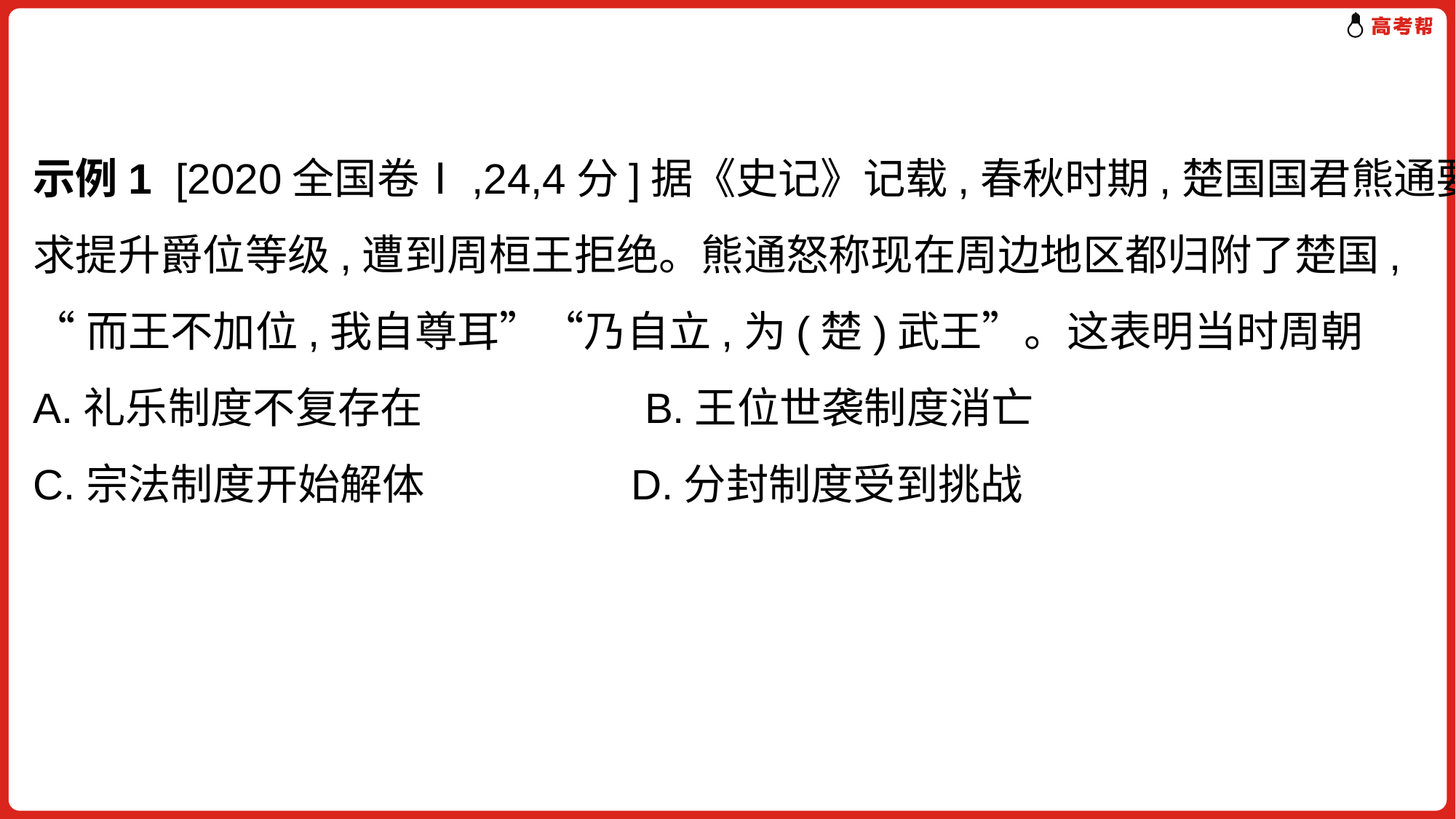

示例1  [2020全国卷Ⅰ,24,4分]据《史记》记载,春秋时期,楚国国君熊通要
求提升爵位等级,遭到周桓王拒绝。熊通怒称现在周边地区都归附了楚国,
“而王不加位,我自尊耳”“乃自立,为(楚)武王”。这表明当时周朝
A.礼乐制度不复存在　　　　　B.王位世袭制度消亡
C.宗法制度开始解体	                D.分封制度受到挑战